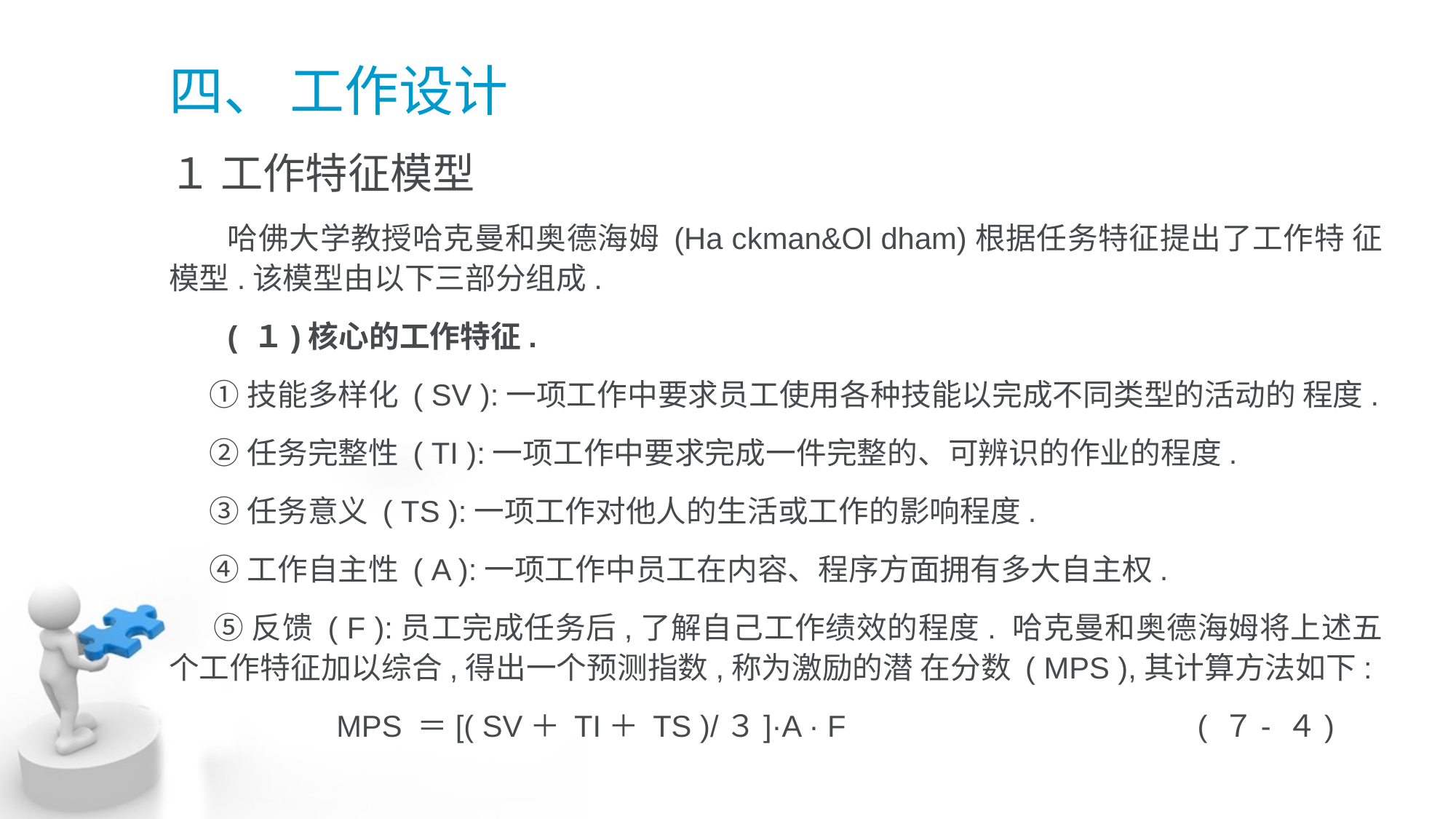

# 四、 工作设计
１ 工作特征模型
       哈佛大学教授哈克曼和奥德海姆 (Ha ckman&Ol dham)根据任务特征提出了工作特 征模型.该模型由以下三部分组成.
       ( １)核心的工作特征.
      ①技能多样化 ( SV ):一项工作中要求员工使用各种技能以完成不同类型的活动的 程度.
      ②任务完整性 ( TI ):一项工作中要求完成一件完整的、可辨识的作业的程度.
      ③任务意义 ( TS ):一项工作对他人的生活或工作的影响程度.
      ④工作自主性 ( A ):一项工作中员工在内容、程序方面拥有多大自主权.
      ⑤反馈 ( F ):员工完成任务后,了解自己工作绩效的程度. 哈克曼和奥德海姆将上述五个工作特征加以综合,得出一个预测指数,称为激励的潜 在分数 ( MPS ),其计算方法如下:
                    MPS ＝[( SV＋ TI＋ TS )/３]·A · F                                          ( ７- ４)